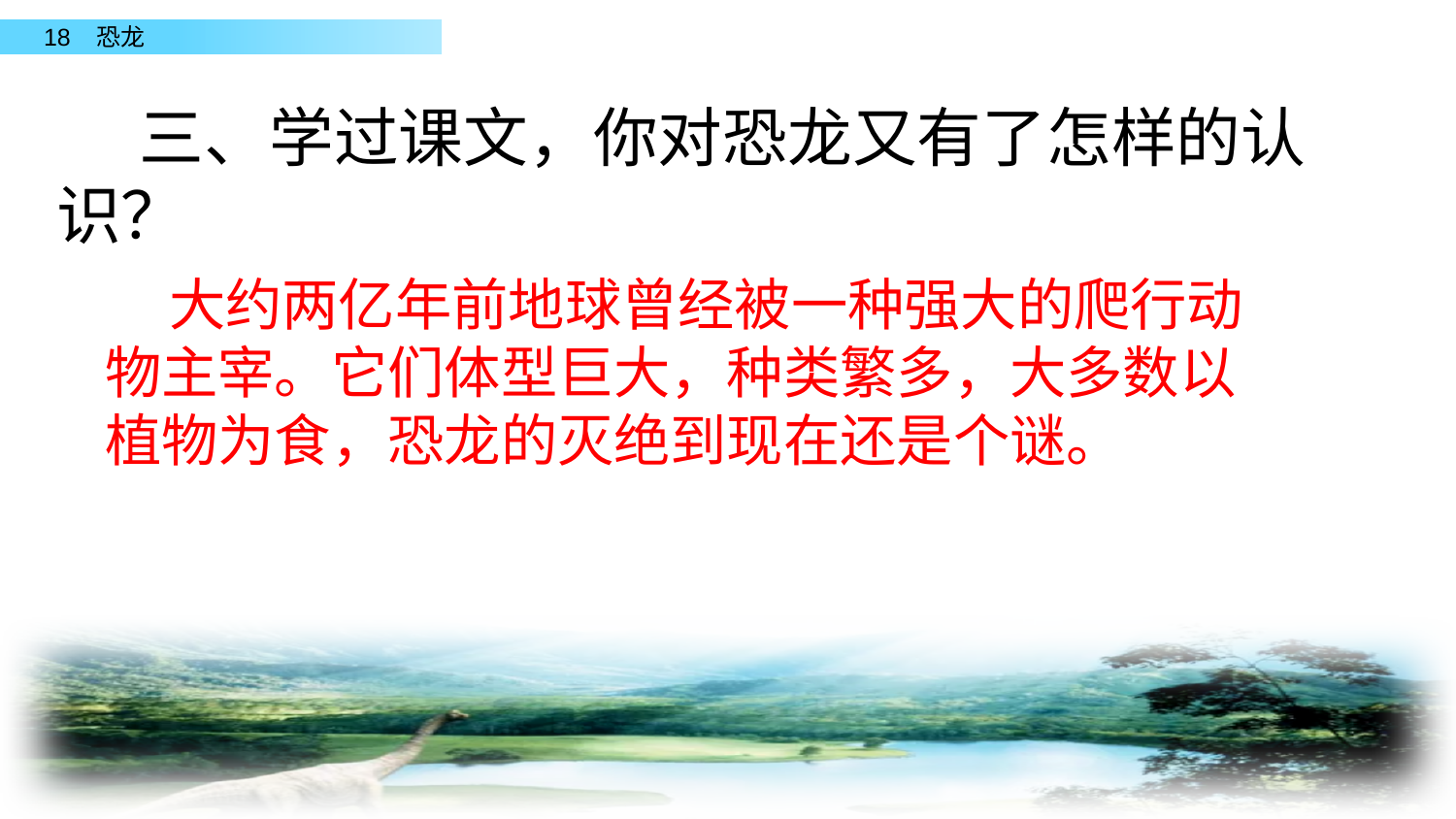

三、学过课文，你对恐龙又有了怎样的认识？
    大约两亿年前地球曾经被一种强大的爬行动物主宰。它们体型巨大，种类繁多，大多数以植物为食，恐龙的灭绝到现在还是个谜。